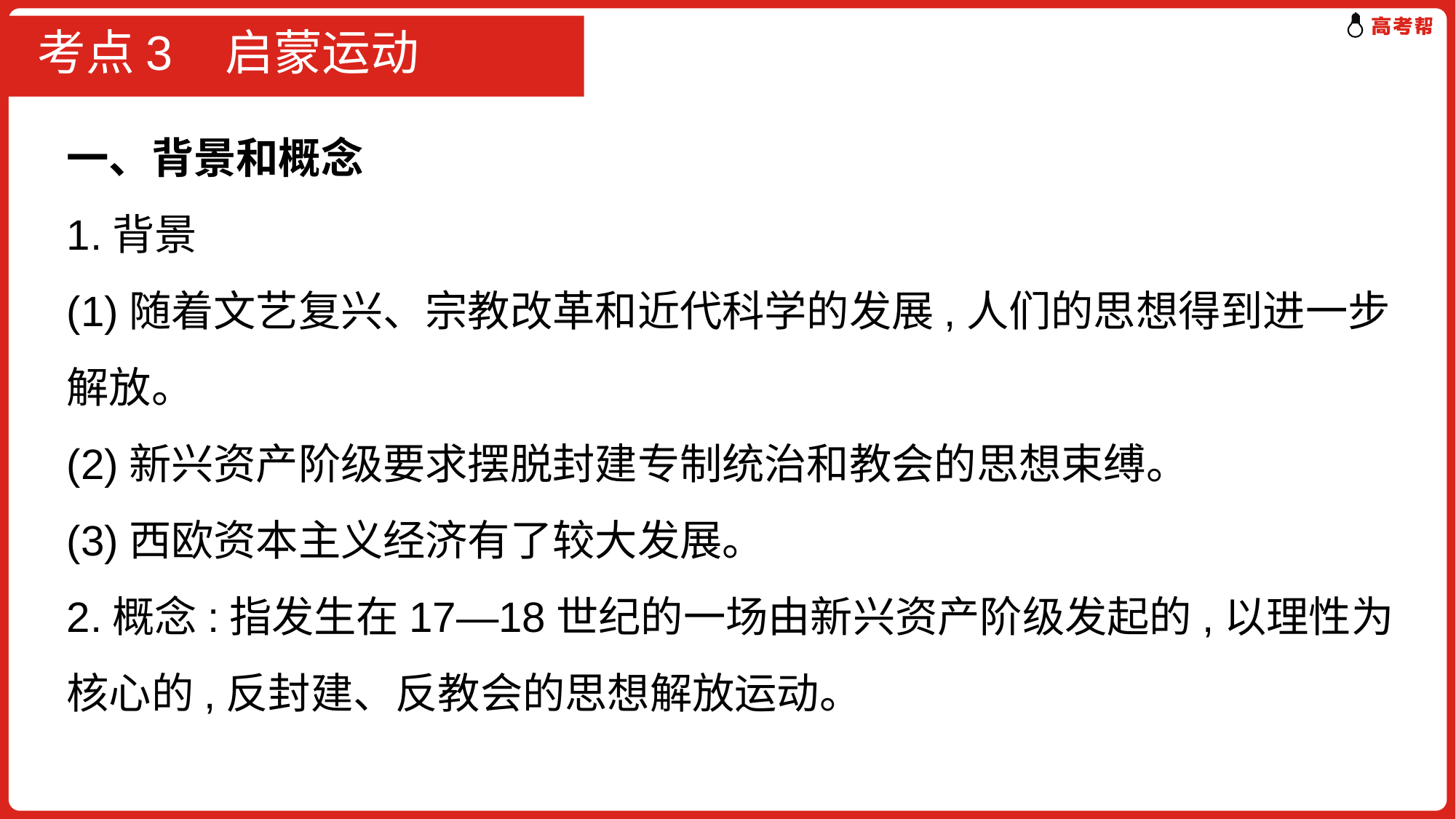

# 考点3   启蒙运动
一、背景和概念
1.背景
(1)随着文艺复兴、宗教改革和近代科学的发展,人们的思想得到进一步解放。
(2)新兴资产阶级要求摆脱封建专制统治和教会的思想束缚。
(3)西欧资本主义经济有了较大发展。
2.概念:指发生在17—18世纪的一场由新兴资产阶级发起的,以理性为核心的,反封建、反教会的思想解放运动。